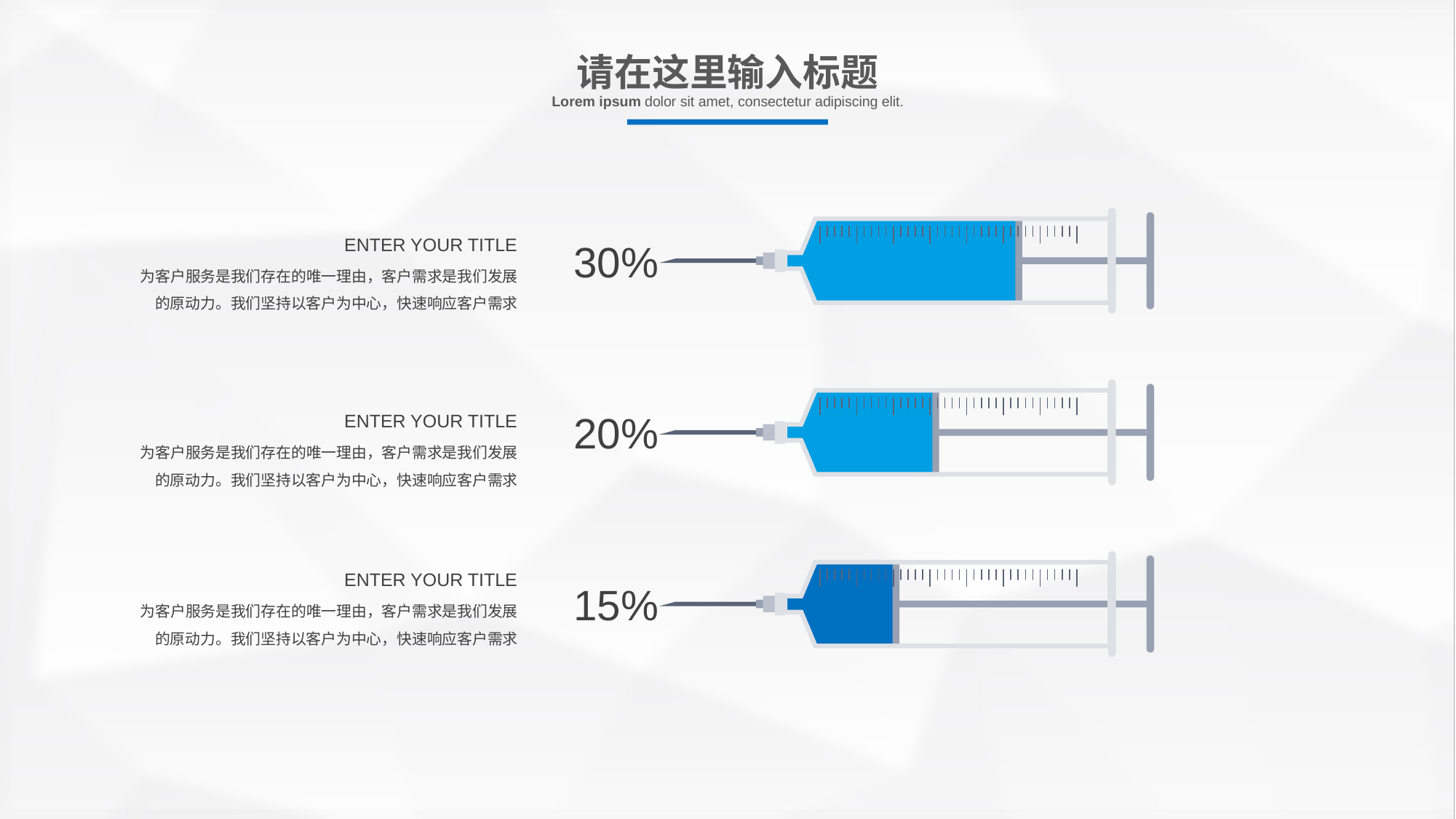

请在这里输入标题
Lorem ipsum dolor sit amet, consectetur adipiscing elit.

ENTER YOUR TITLE
30%
为客户服务是我们存在的唯一理由，客户需求是我们发展的原动力。我们坚持以客户为中心，快速响应客户需求

ENTER YOUR TITLE
20%
为客户服务是我们存在的唯一理由，客户需求是我们发展的原动力。我们坚持以客户为中心，快速响应客户需求

ENTER YOUR TITLE
15%
为客户服务是我们存在的唯一理由，客户需求是我们发展的原动力。我们坚持以客户为中心，快速响应客户需求